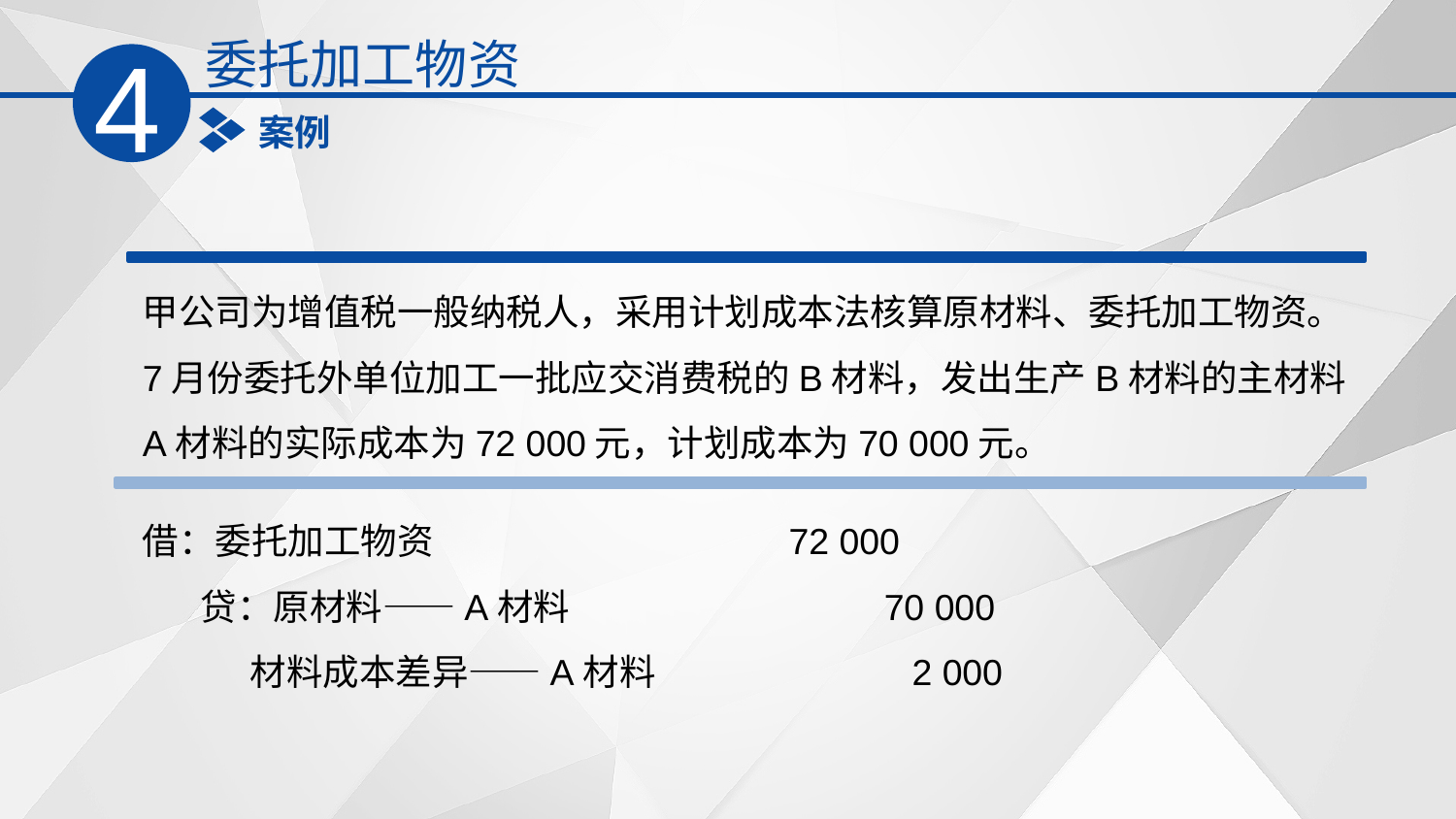

委托加工物资
4

案例

甲公司为增值税一般纳税人，采用计划成本法核算原材料、委托加工物资。7月份委托外单位加工一批应交消费税的B材料，发出生产B材料的主材料A材料的实际成本为72 000元，计划成本为70 000元。

借：委托加工物资                                          72 000
      贷：原材料——A材料                                     70 000
            材料成本差异——A材料                              2 000